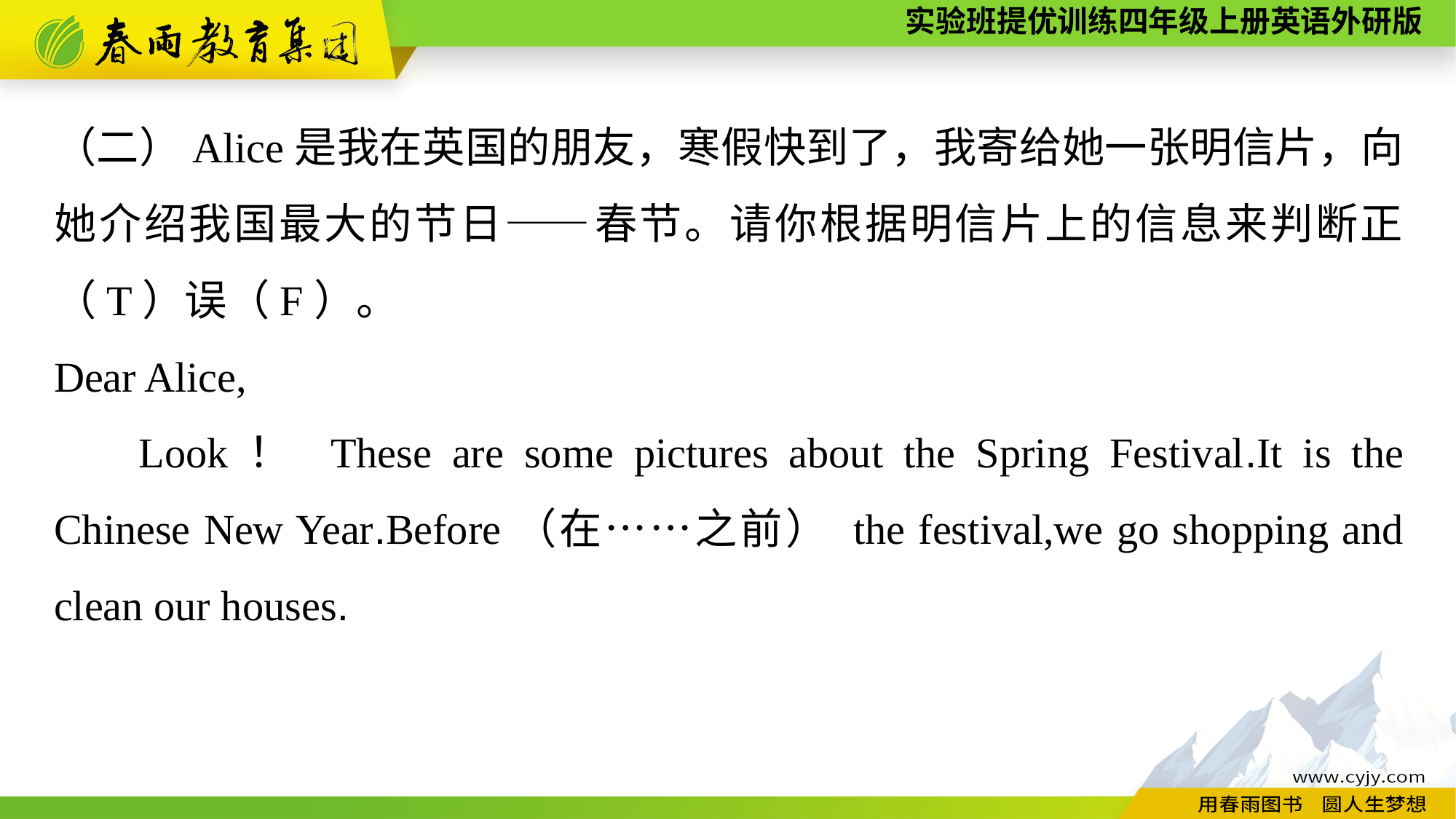

（二）Alice是我在英国的朋友，寒假快到了，我寄给她一张明信片，向她介绍我国最大的节日——春节。请你根据明信片上的信息来判断正（T）误（F）。
Dear Alice,
Look！ These are some pictures about the Spring Festival.It is the Chinese New Year.Before（在……之前） the festival,we go shopping and clean our houses.